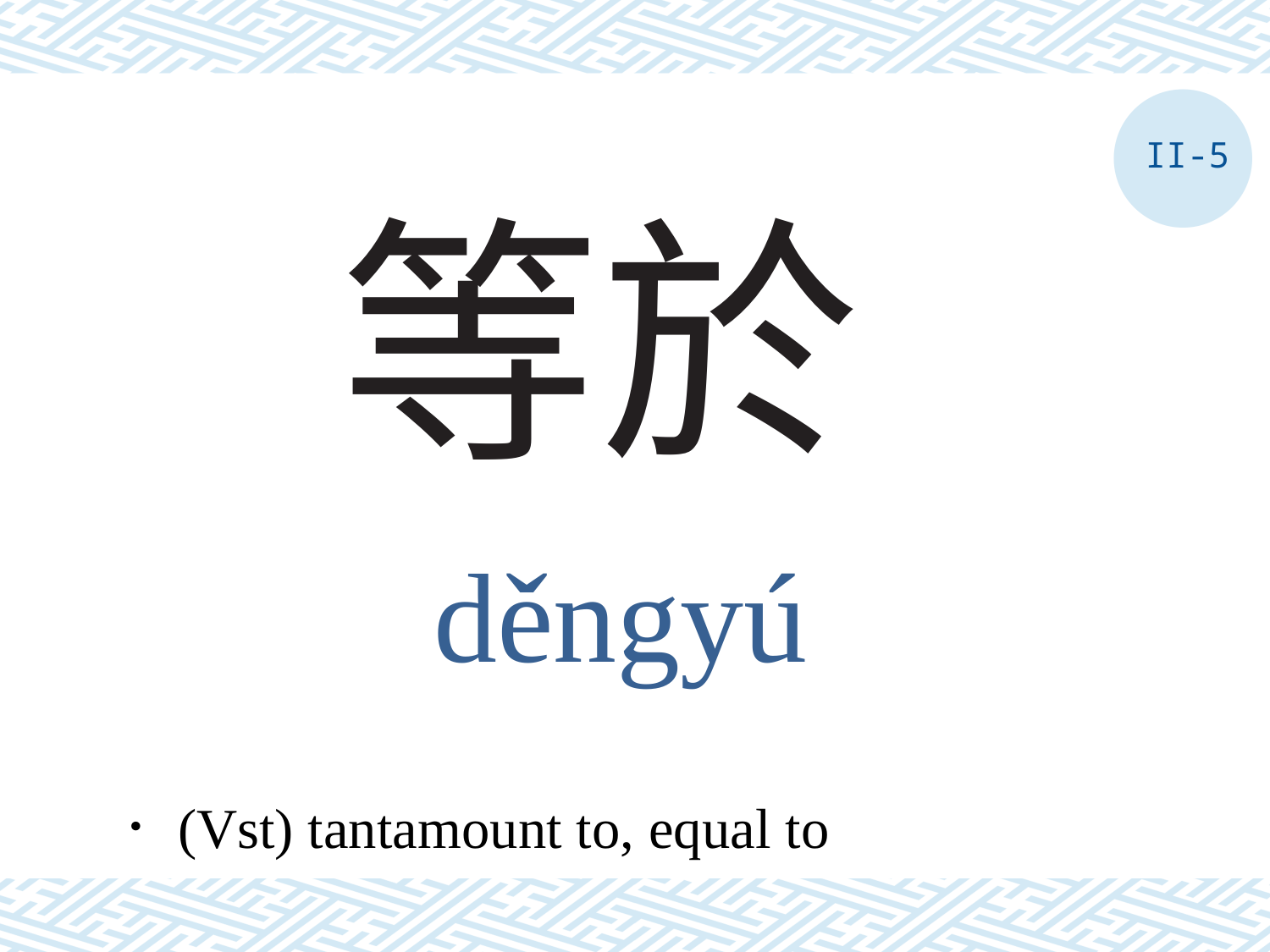

II-5

# 等於
děngyú
．(Vst) tantamount to, equal to